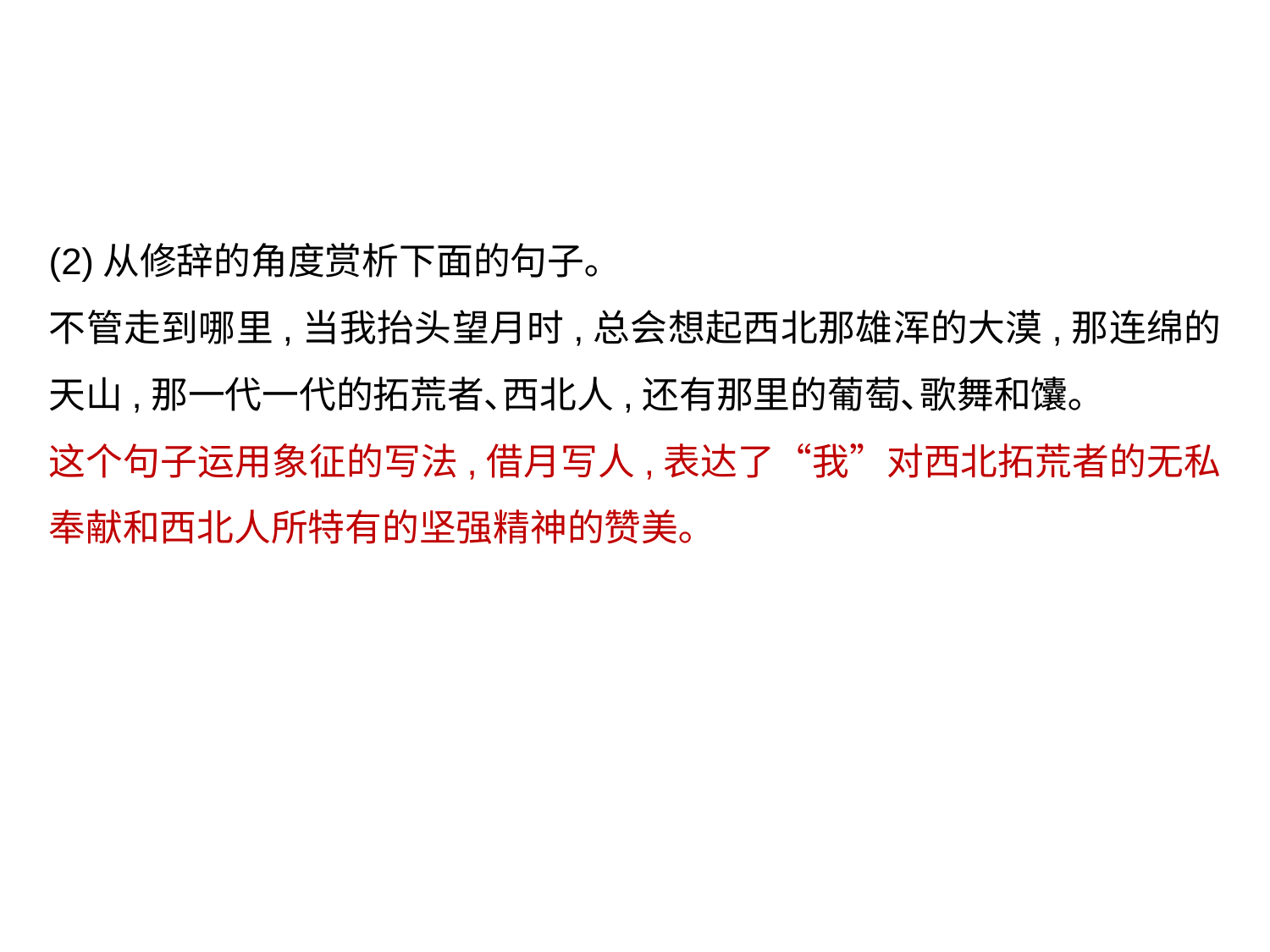

(2)从修辞的角度赏析下面的句子｡
不管走到哪里,当我抬头望月时,总会想起西北那雄浑的大漠,那连绵的天山,那一代一代的拓荒者､西北人,还有那里的葡萄､歌舞和馕｡
这个句子运用象征的写法,借月写人,表达了“我”对西北拓荒者的无私奉献和西北人所特有的坚强精神的赞美｡